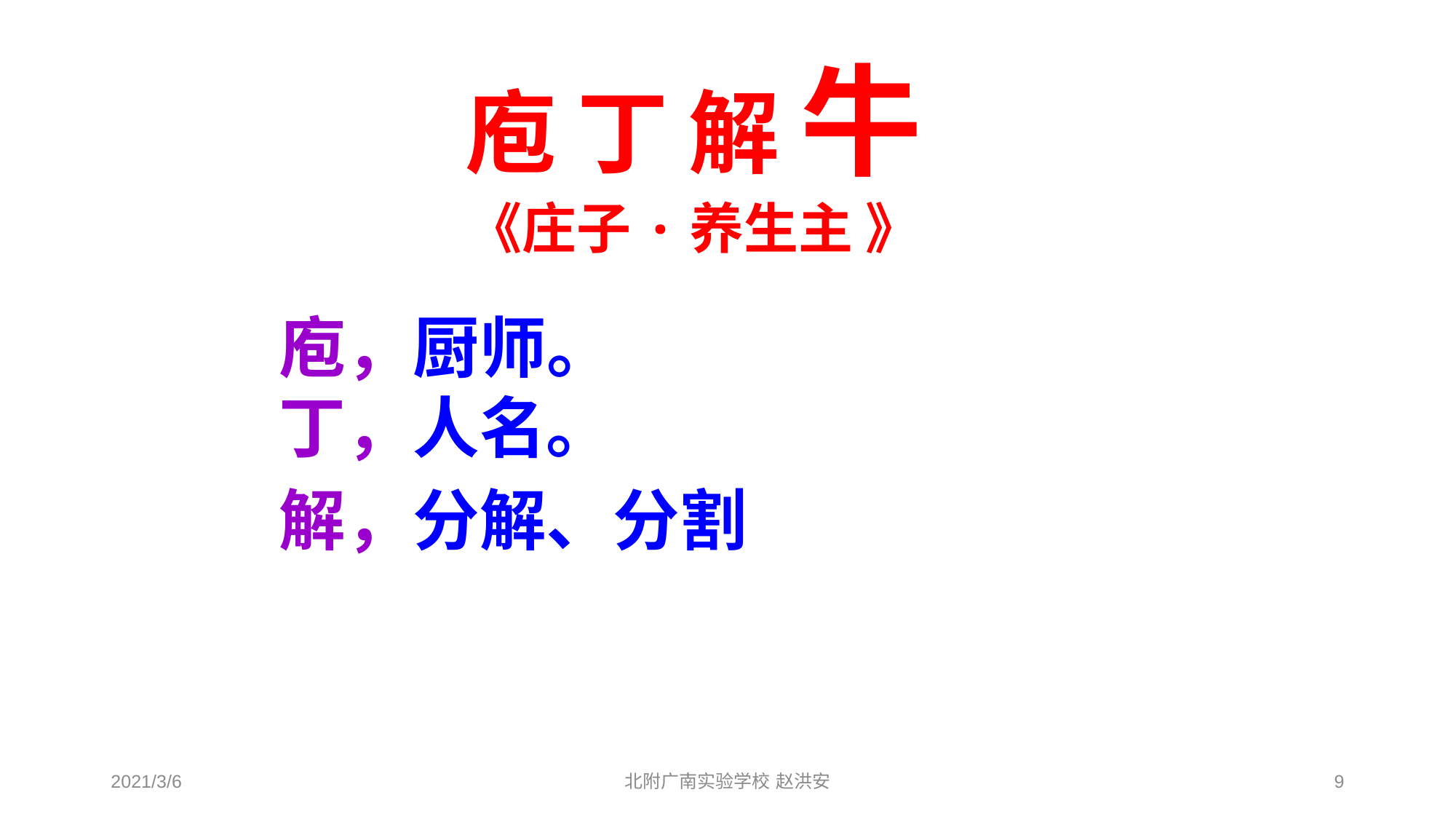

庖 丁 解 牛
《庄子·养生主 》
庖，厨师。
丁，人名。
解，分解、分割
2021/3/6
北附广南实验学校 赵洪安
9